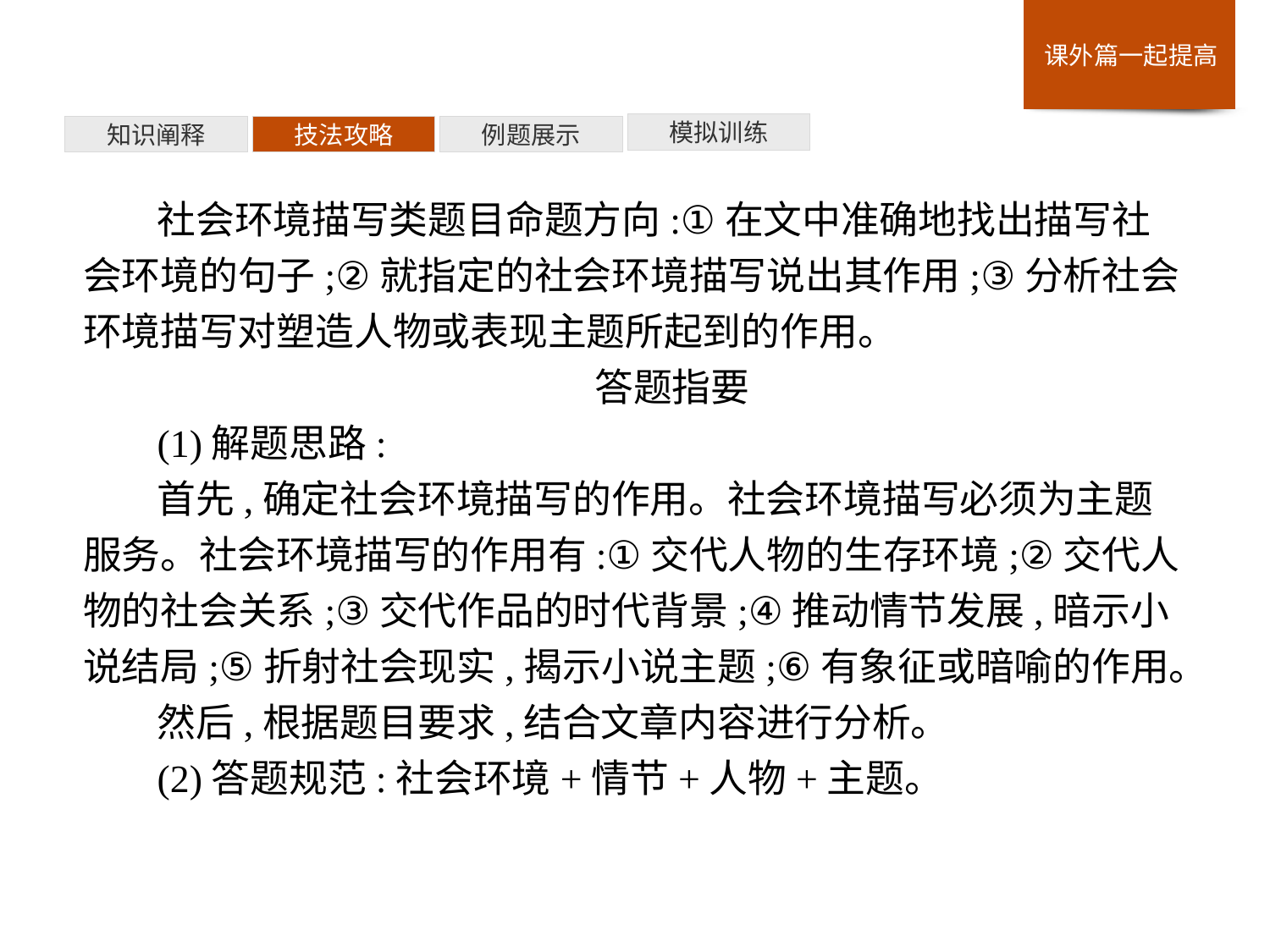

模拟训练
例题展示
技法攻略
知识阐释
社会环境描写类题目命题方向:①在文中准确地找出描写社会环境的句子;②就指定的社会环境描写说出其作用;③分析社会环境描写对塑造人物或表现主题所起到的作用。
答题指要
(1)解题思路:
首先,确定社会环境描写的作用。社会环境描写必须为主题服务。社会环境描写的作用有:①交代人物的生存环境;②交代人物的社会关系;③交代作品的时代背景;④推动情节发展,暗示小说结局;⑤折射社会现实,揭示小说主题;⑥有象征或暗喻的作用。
然后,根据题目要求,结合文章内容进行分析。
(2)答题规范:社会环境+情节+人物+主题。